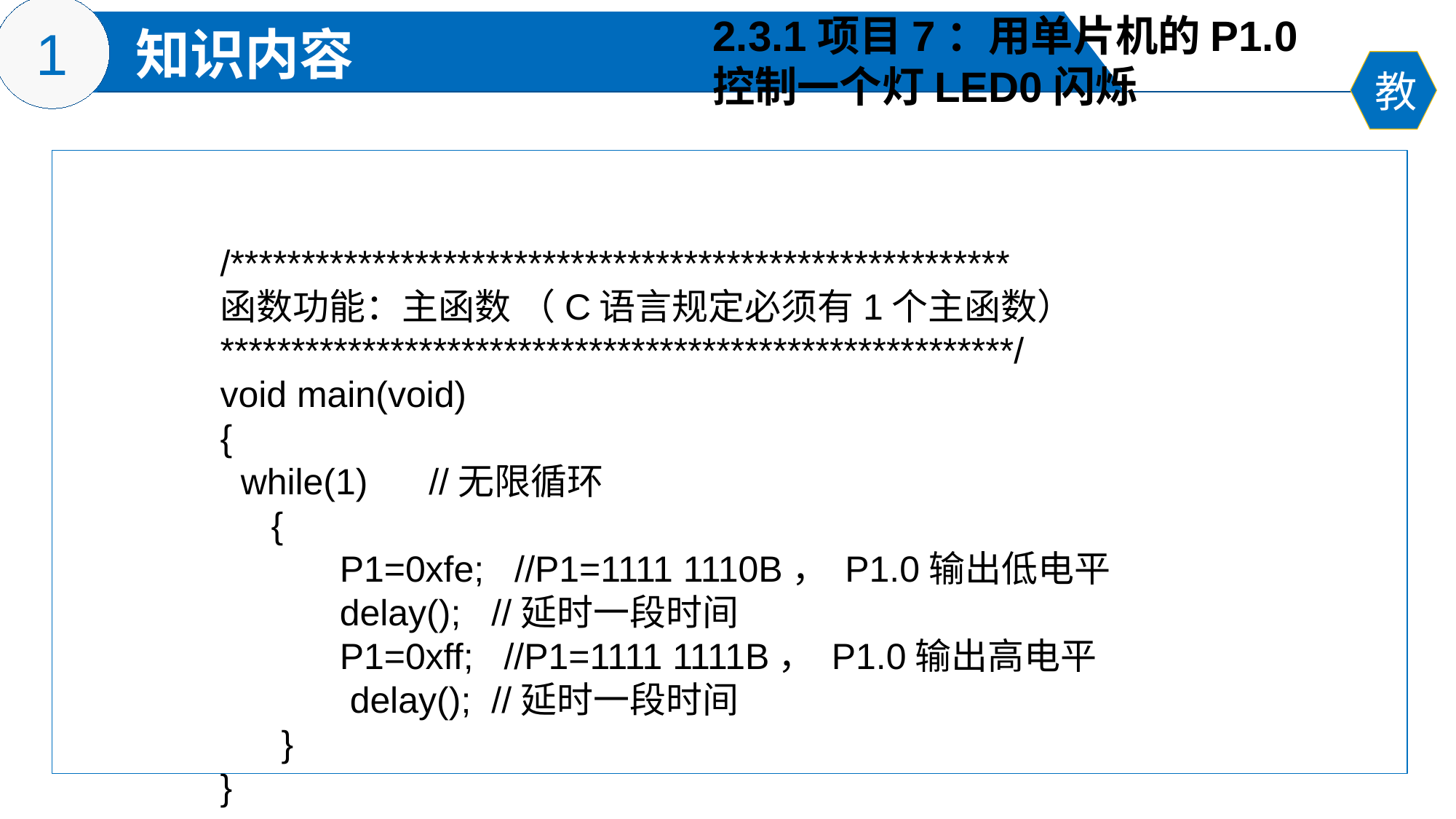

2.3.1项目7：用单片机的P1.0控制一个灯LED0闪烁
/*******************************************************
函数功能：主函数 （C语言规定必须有1个主函数）
********************************************************/
void main(void)
{
  while(1)      //无限循环
     {
	 P1=0xfe;   //P1=1111 1110B， P1.0输出低电平
	 delay();   //延时一段时间
	 P1=0xff;   //P1=1111 1111B， P1.0输出高电平
	  delay();  //延时一段时间
      }
}